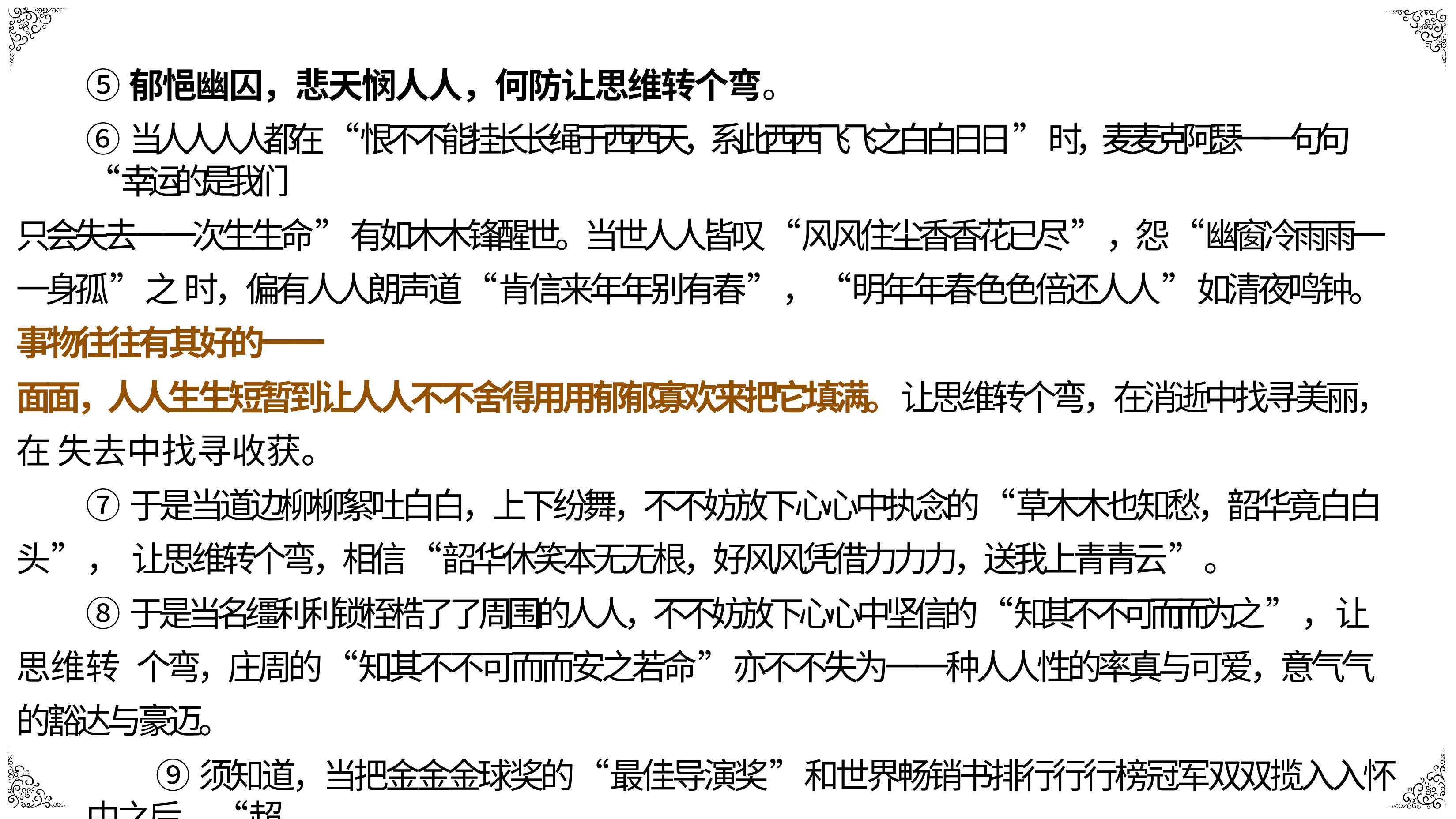

⑤郁悒幽囚，悲天悯⼈人，何防让思维转个弯。
⑥当⼈人⼈人都在“恨不不能挂⻓长绳于⻄西天，系此⻄西⻜飞之⽩白⽇日”时，⻨麦克阿瑟⼀一句句“幸运的是我们
只会失去⼀一次⽣生命”有如⽊木锋醒世。当世⼈人皆叹“⻛风住尘⾹香花已尽”，怨“幽窗冷⾬雨⼀一身孤”之  时，偏有⼈人朗声道“肯信来年年别有春”，“明年年春⾊色倍还⼈人”如清夜鸣钟。事物往往有其好的⼀一
⾯面，⼈人⽣生短暂到让⼈人不不舍得⽤用郁郁寡欢来把它填满。让思维转个弯，在消逝中找寻美丽，在  失去中找寻收获。
⑦于是当道边柳柳絮吐⽩白，上下纷舞，不不妨放下⼼心中执念的“草⽊木也知愁，韶华竟⽩白头”，  让思维转个弯，相信“韶华休笑本⽆无根，好⻛风凭借⼒力力，送我上⻘青云”。
⑧于是当名缰利利锁桎梏了了周围的⼈人，不不妨放下⼼心中坚信的“知其不不可⽽而为之”，让思维转  个弯，庄周的“知其不不可⽽而安之若命”亦不不失为⼀一种⼈人性的率真与可爱，意⽓气的豁达与豪迈。
⑨须知道，当把⾦金金球奖的“最佳导演奖”和世界畅销书排⾏行行榜冠军双双揽⼊入怀中之后，“超
⼈人”克⾥里里斯朵夫·李李维，最庆幸的就是在那场不不幸发⽣生之后，让⾃自⼰己的思维转了了个弯。
⑩何妨让思维转个弯。